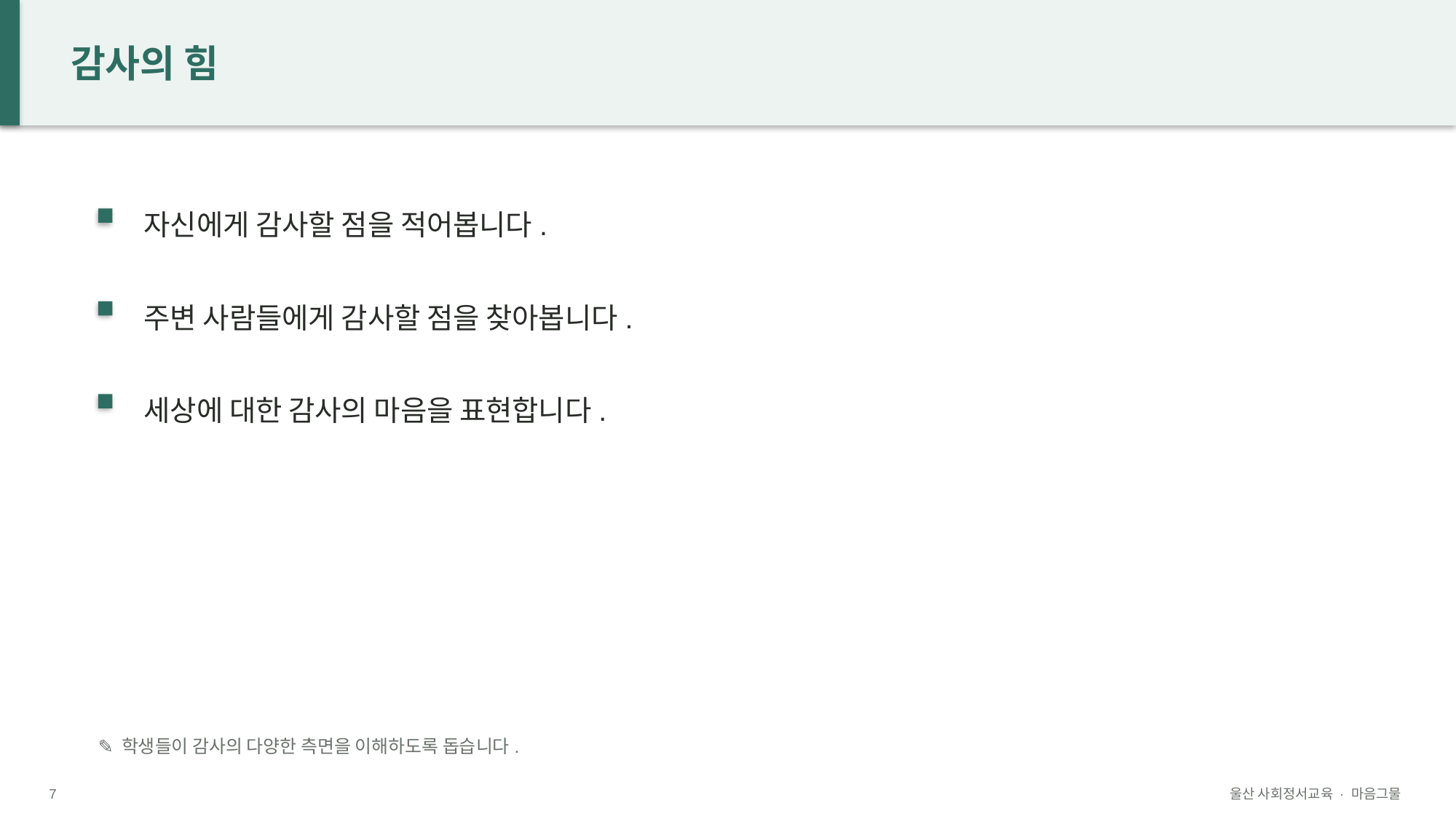

감사의 힘
자신에게 감사할 점을 적어봅니다.

주변 사람들에게 감사할 점을 찾아봅니다.

세상에 대한 감사의 마음을 표현합니다.

✎ 학생들이 감사의 다양한 측면을 이해하도록 돕습니다.
7
울산 사회정서교육 · 마음그물